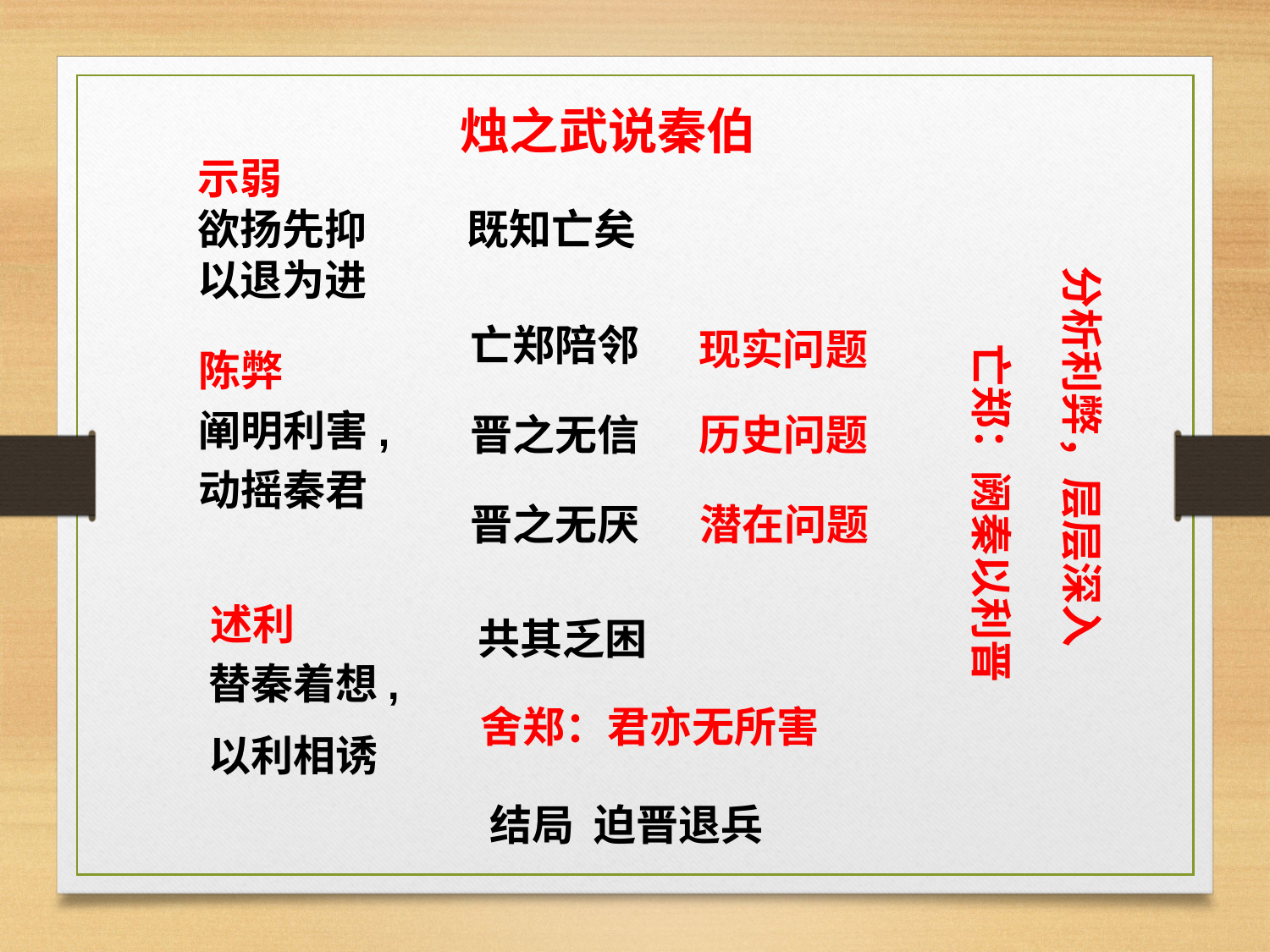

烛之武说秦伯
示弱
欲扬先抑
以退为进
既知亡矣
分析利弊，层层深入
亡郑陪邻
现实问题
亡郑：阙秦以利晋
陈弊
阐明利害,
动摇秦君
历史问题
晋之无信
晋之无厌
潜在问题
述利
共其乏困
替秦着想,
以利相诱
舍郑：君亦无所害
结局  迫晋退兵